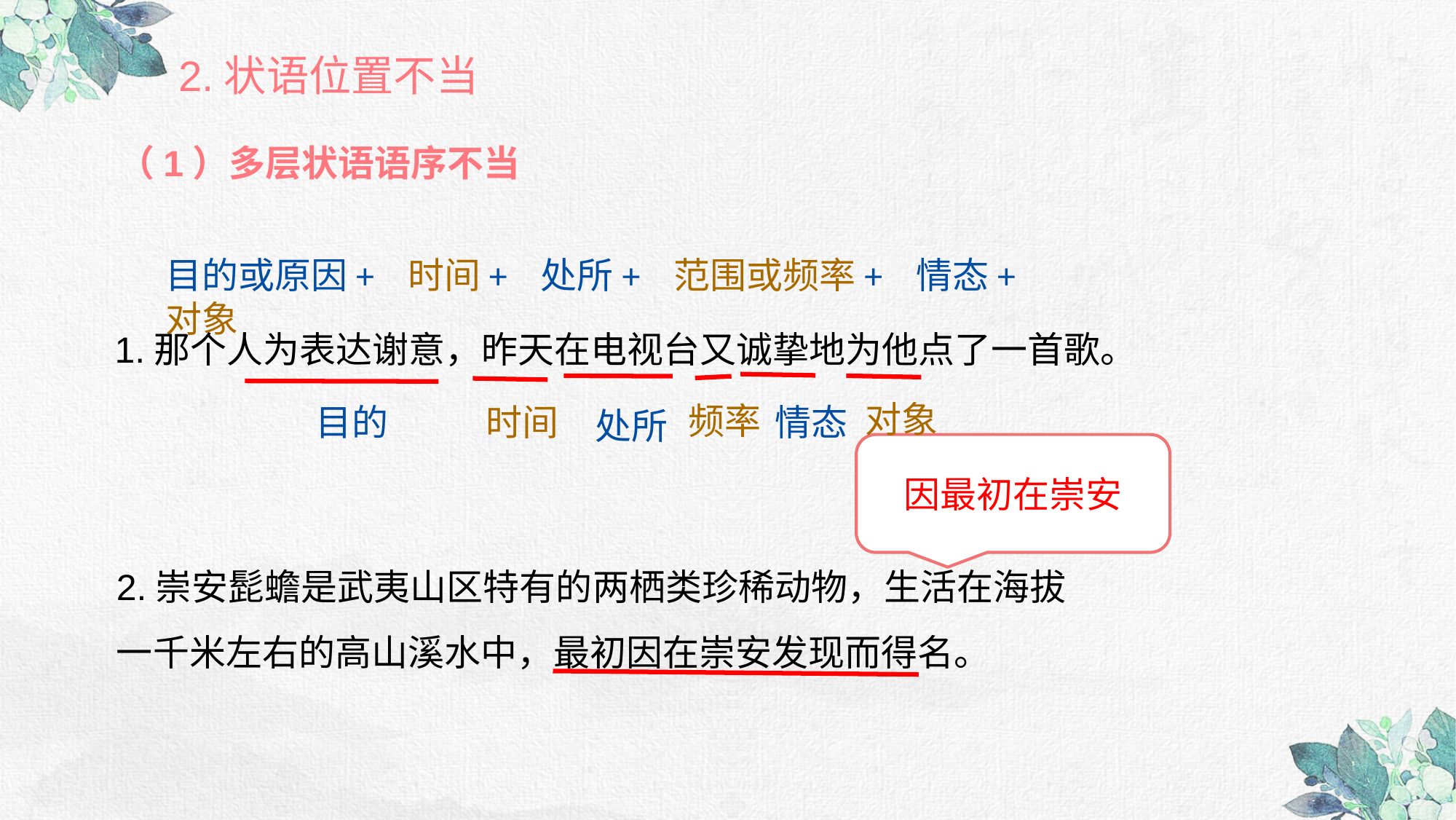

2.状语位置不当
（1）多层状语语序不当
目的或原因+   时间+   处所+   范围或频率+   情态+   对象
1.那个人为表达谢意，昨天在电视台又诚挚地为他点了一首歌。

对象
频率
时间
目的
情态
处所
因最初在崇安
2.崇安髭蟾是武夷山区特有的两栖类珍稀动物，生活在海拔一千米左右的高山溪水中，最初因在崇安发现而得名。